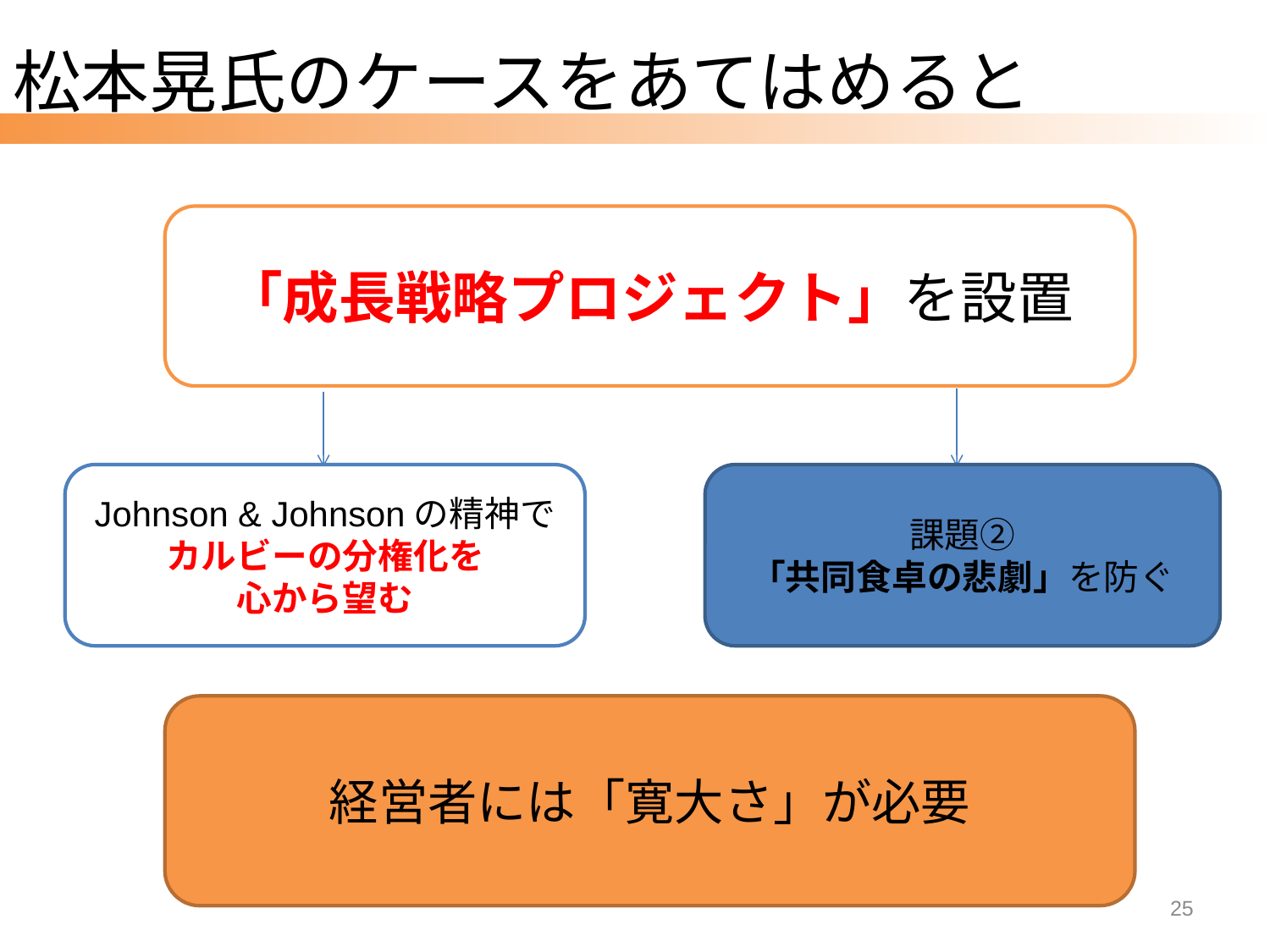

# 松本晃氏のケースをあてはめると

「成長戦略プロジェクト」を設置
Johnson & Johnsonの精神で
カルビーの分権化を
心から望む
課題②
「共同食卓の悲劇」を防ぐ
経営者には「寛大さ」が必要
25